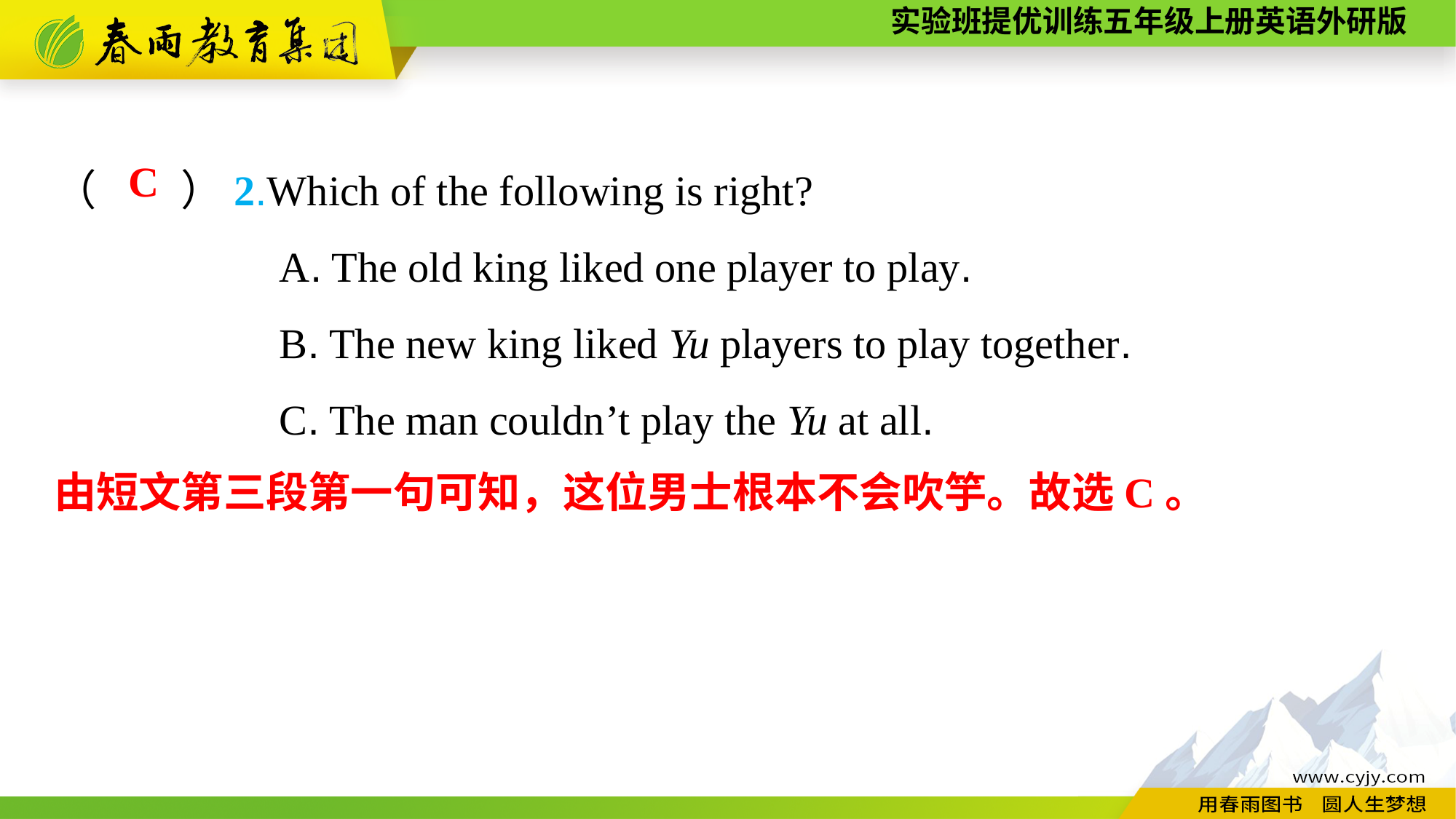

（　　）2.Which of the following is right?
A. The old king liked one player to play.
B. The new king liked Yu players to play together.
C. The man couldn’t play the Yu at all.
C
由短文第三段第一句可知，这位男士根本不会吹竽。故选C。